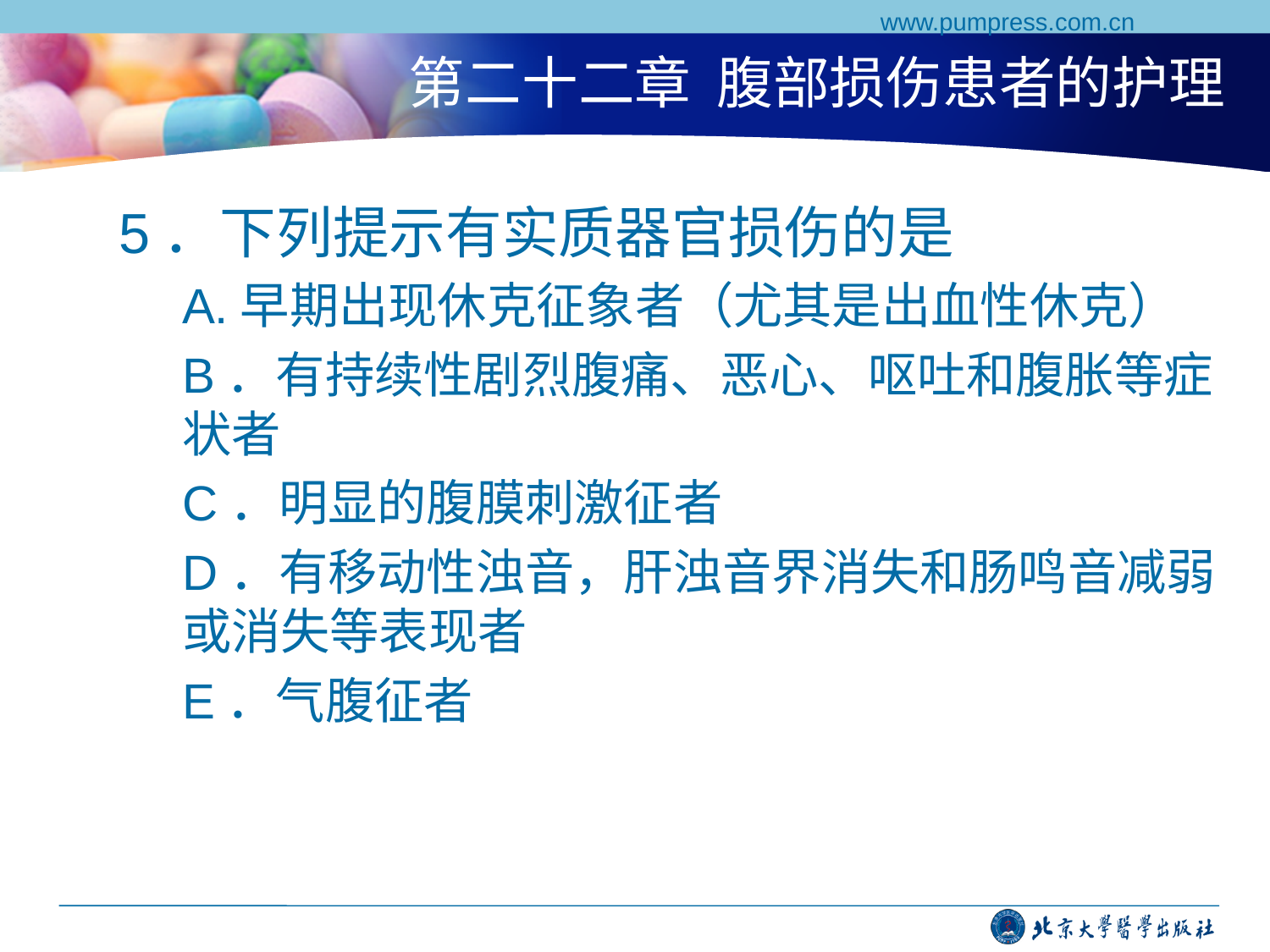

www.pumpress.com.cn
# 第二十二章  腹部损伤患者的护理
5．下列提示有实质器官损伤的是
A.早期出现休克征象者（尤其是出血性休克）
B．有持续性剧烈腹痛、恶心、呕吐和腹胀等症状者
C．明显的腹膜刺激征者
D．有移动性浊音，肝浊音界消失和肠鸣音减弱或消失等表现者
E．气腹征者